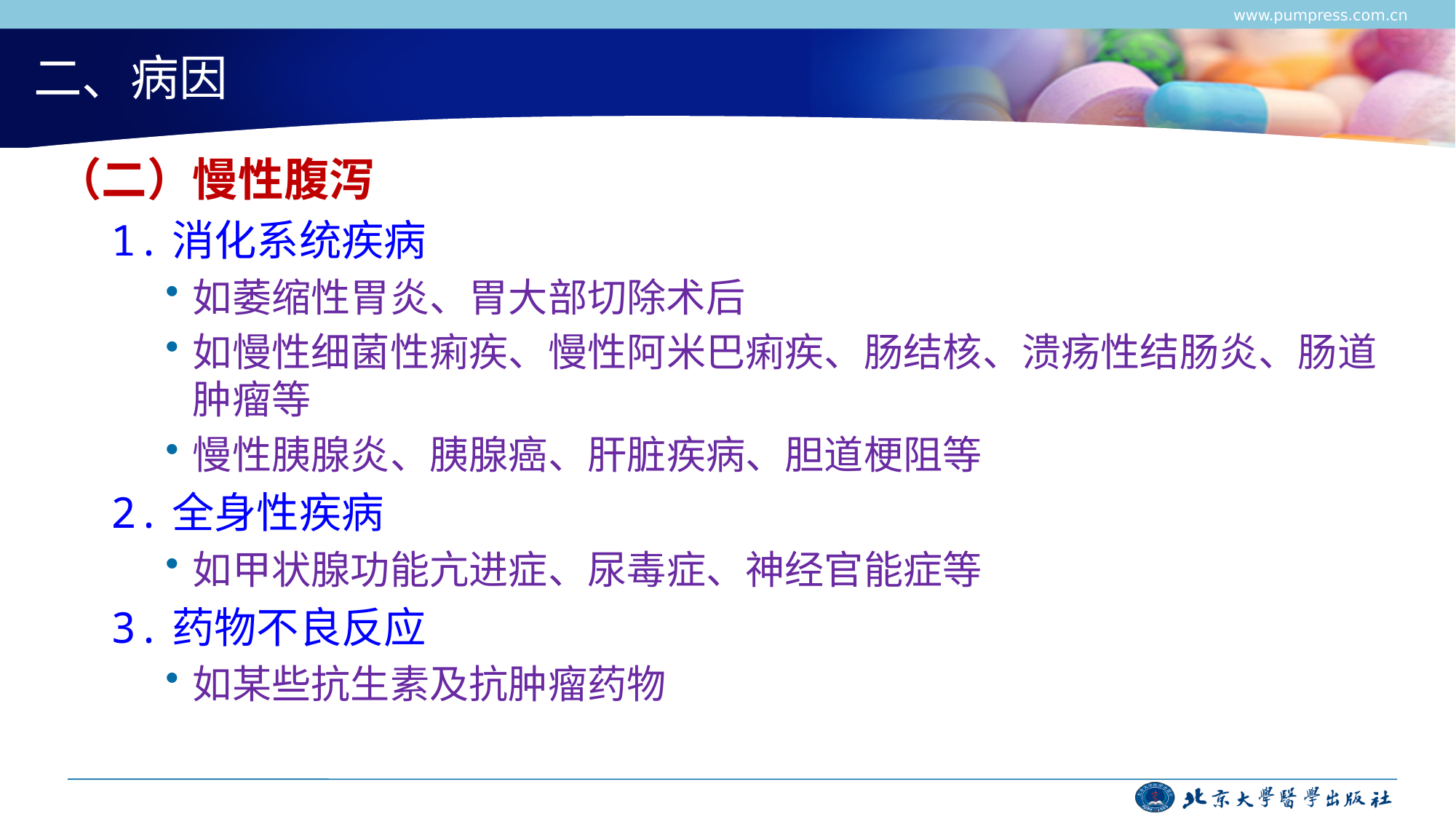

www.pumpress.com.cn
# 二、病因
（二）慢性腹泻
1.消化系统疾病
如萎缩性胃炎、胃大部切除术后
如慢性细菌性痢疾、慢性阿米巴痢疾、肠结核、溃疡性结肠炎、肠道肿瘤等
慢性胰腺炎、胰腺癌、肝脏疾病、胆道梗阻等
2.全身性疾病
如甲状腺功能亢进症、尿毒症、神经官能症等
3.药物不良反应
如某些抗生素及抗肿瘤药物